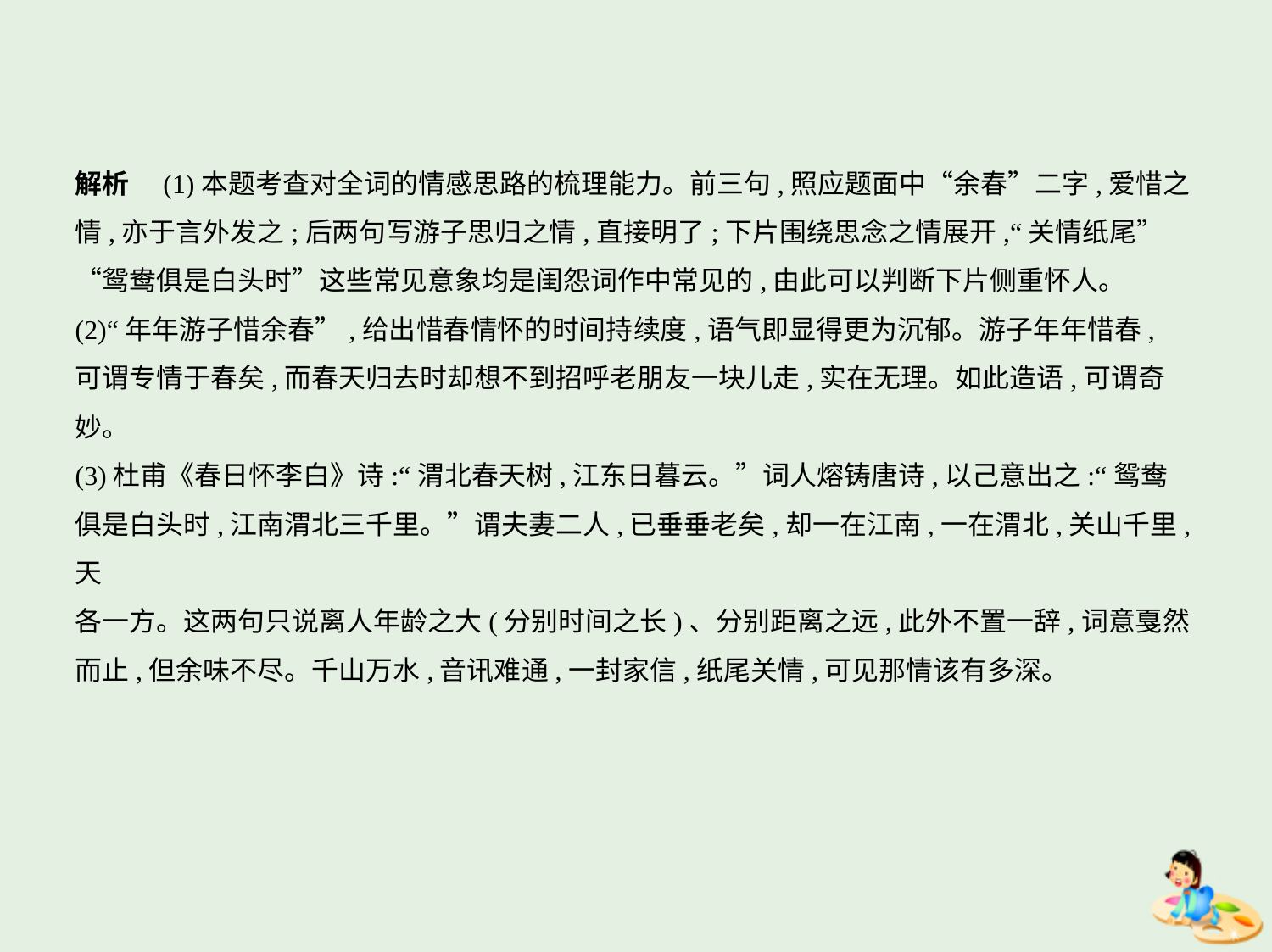

解析　(1)本题考查对全词的情感思路的梳理能力。前三句,照应题面中“余春”二字,爱惜之
情,亦于言外发之;后两句写游子思归之情,直接明了;下片围绕思念之情展开,“关情纸尾”
“鸳鸯俱是白头时”这些常见意象均是闺怨词作中常见的,由此可以判断下片侧重怀人。
(2)“年年游子惜余春”,给出惜春情怀的时间持续度,语气即显得更为沉郁。游子年年惜春,
可谓专情于春矣,而春天归去时却想不到招呼老朋友一块儿走,实在无理。如此造语,可谓奇妙。
(3)杜甫《春日怀李白》诗:“渭北春天树,江东日暮云。”词人熔铸唐诗,以己意出之:“鸳鸯
俱是白头时,江南渭北三千里。”谓夫妻二人,已垂垂老矣,却一在江南,一在渭北,关山千里,天
各一方。这两句只说离人年龄之大(分别时间之长)、分别距离之远,此外不置一辞,词意戛然
而止,但余味不尽。千山万水,音讯难通,一封家信,纸尾关情,可见那情该有多深。